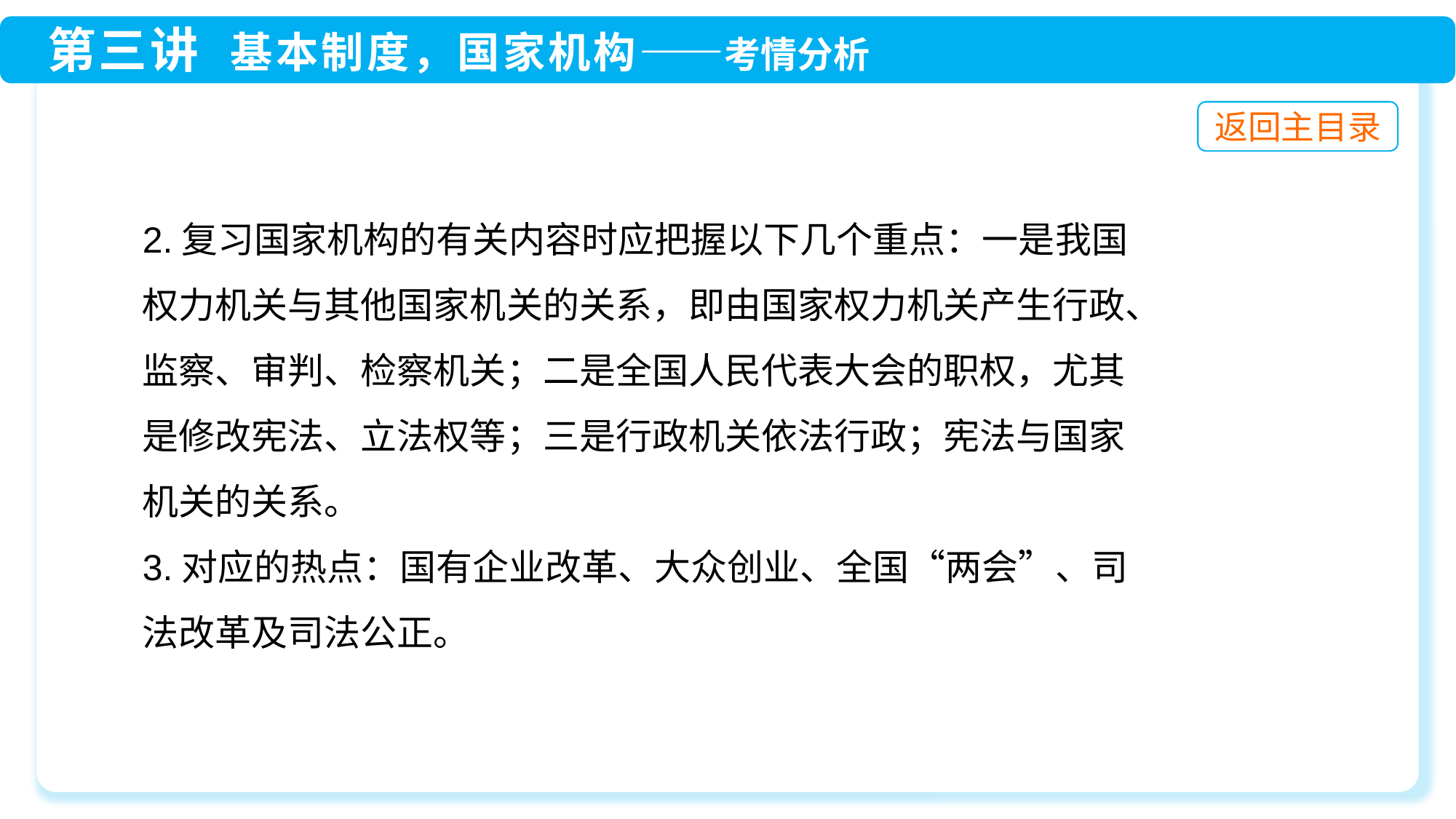

2.复习国家机构的有关内容时应把握以下几个重点：一是我国权力机关与其他国家机关的关系，即由国家权力机关产生行政、监察、审判、检察机关；二是全国人民代表大会的职权，尤其是修改宪法、立法权等；三是行政机关依法行政；宪法与国家机关的关系。
3.对应的热点：国有企业改革、大众创业、全国“两会”、司法改革及司法公正。